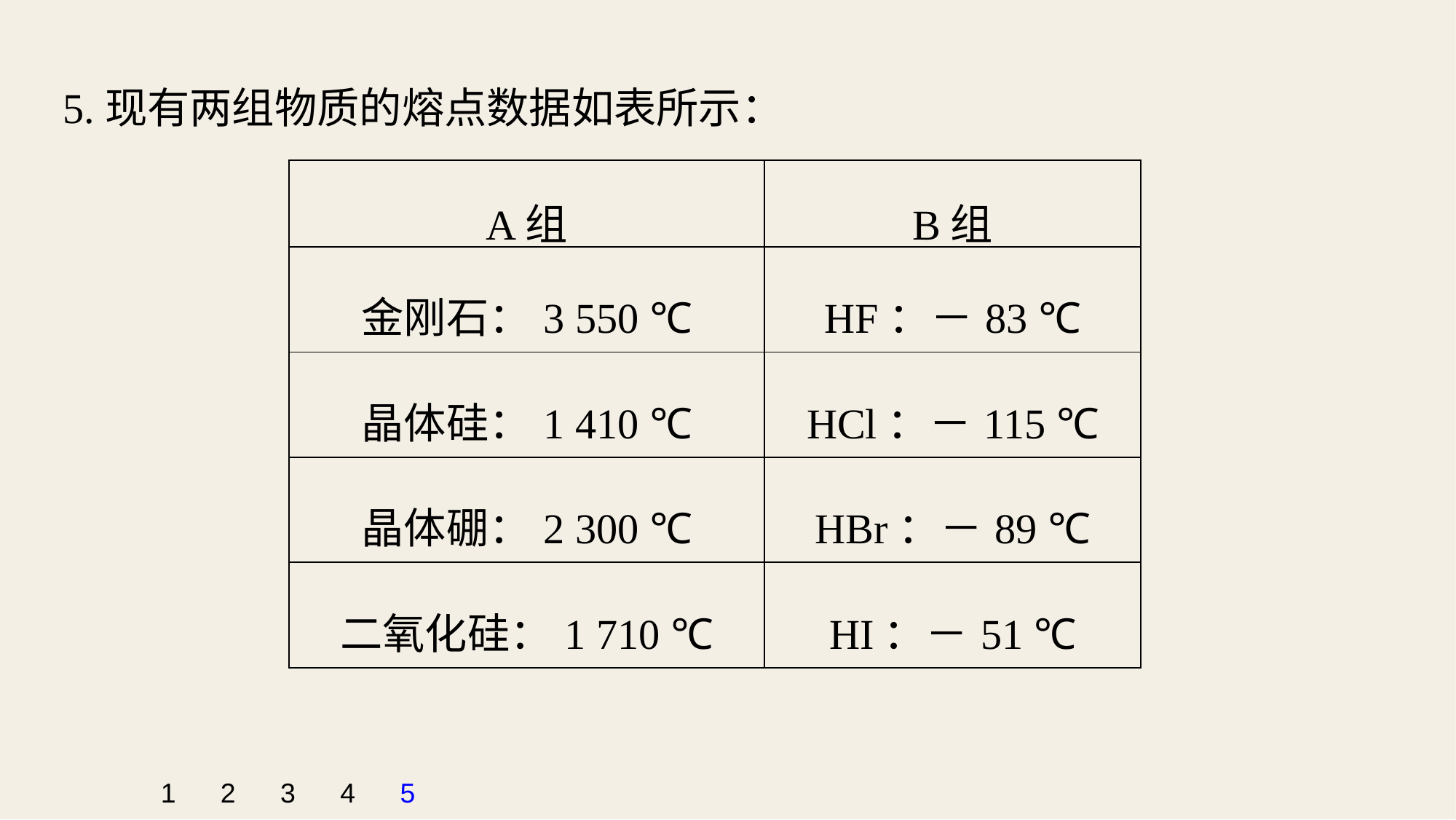

5.现有两组物质的熔点数据如表所示：
| A组 | B组 |
| --- | --- |
| 金刚石：3 550 ℃ | HF：－83 ℃ |
| 晶体硅：1 410 ℃ | HCl：－115 ℃ |
| 晶体硼：2 300 ℃ | HBr：－89 ℃ |
| 二氧化硅：1 710 ℃ | HI：－51 ℃ |
1
2
3
4
5